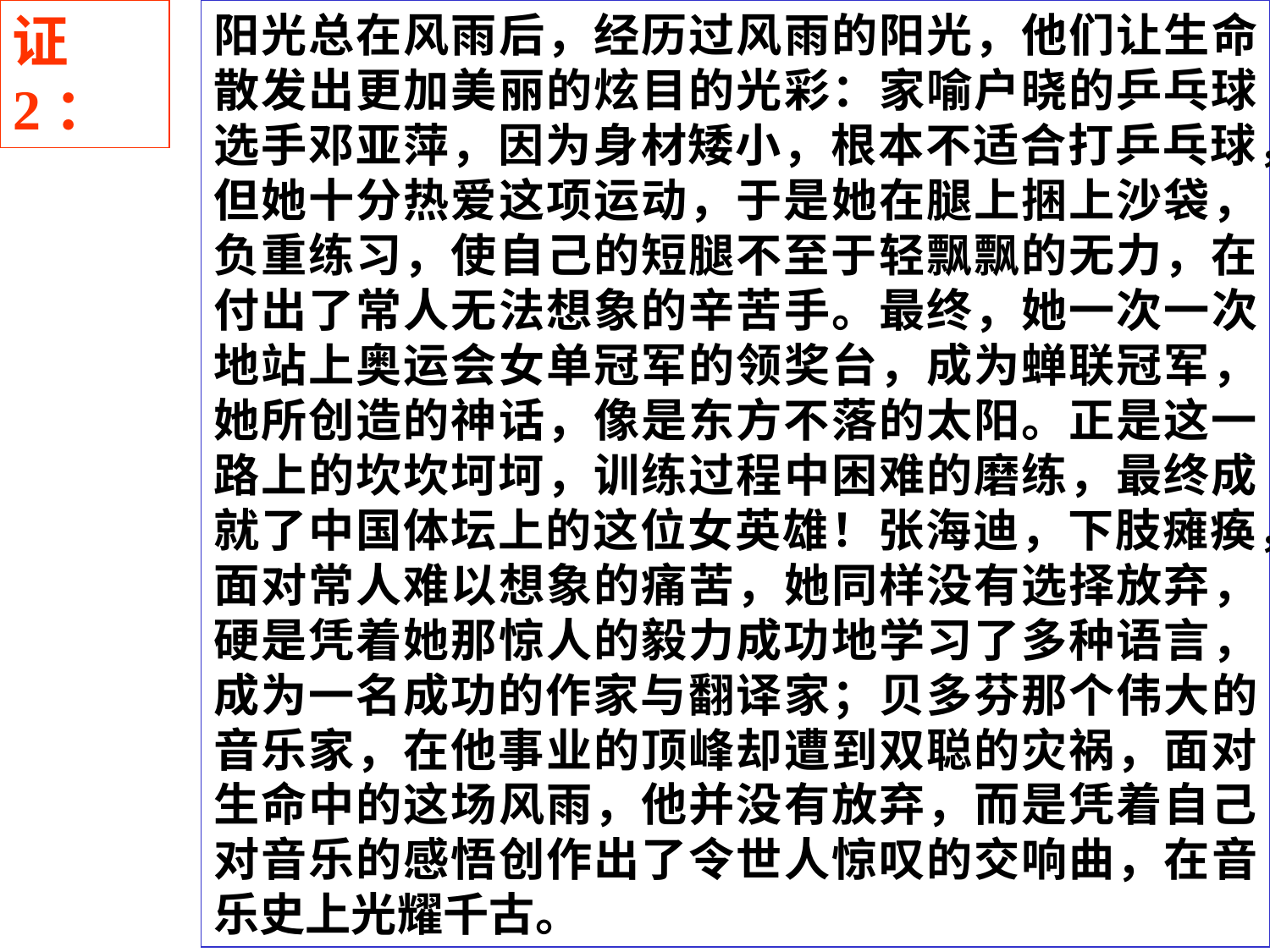

证2：
阳光总在风雨后，经历过风雨的阳光，他们让生命散发出更加美丽的炫目的光彩：家喻户晓的乒乓球选手邓亚萍，因为身材矮小，根本不适合打乒乓球，但她十分热爱这项运动，于是她在腿上捆上沙袋，负重练习，使自己的短腿不至于轻飘飘的无力，在付出了常人无法想象的辛苦手。最终，她一次一次地站上奥运会女单冠军的领奖台，成为蝉联冠军，她所创造的神话，像是东方不落的太阳。正是这一路上的坎坎坷坷，训练过程中困难的磨练，最终成就了中国体坛上的这位女英雄！张海迪，下肢瘫痪，面对常人难以想象的痛苦，她同样没有选择放弃，硬是凭着她那惊人的毅力成功地学习了多种语言，成为一名成功的作家与翻译家；贝多芬那个伟大的音乐家，在他事业的顶峰却遭到双聪的灾祸，面对生命中的这场风雨，他并没有放弃，而是凭着自己对音乐的感悟创作出了令世人惊叹的交响曲，在音乐史上光耀千古。